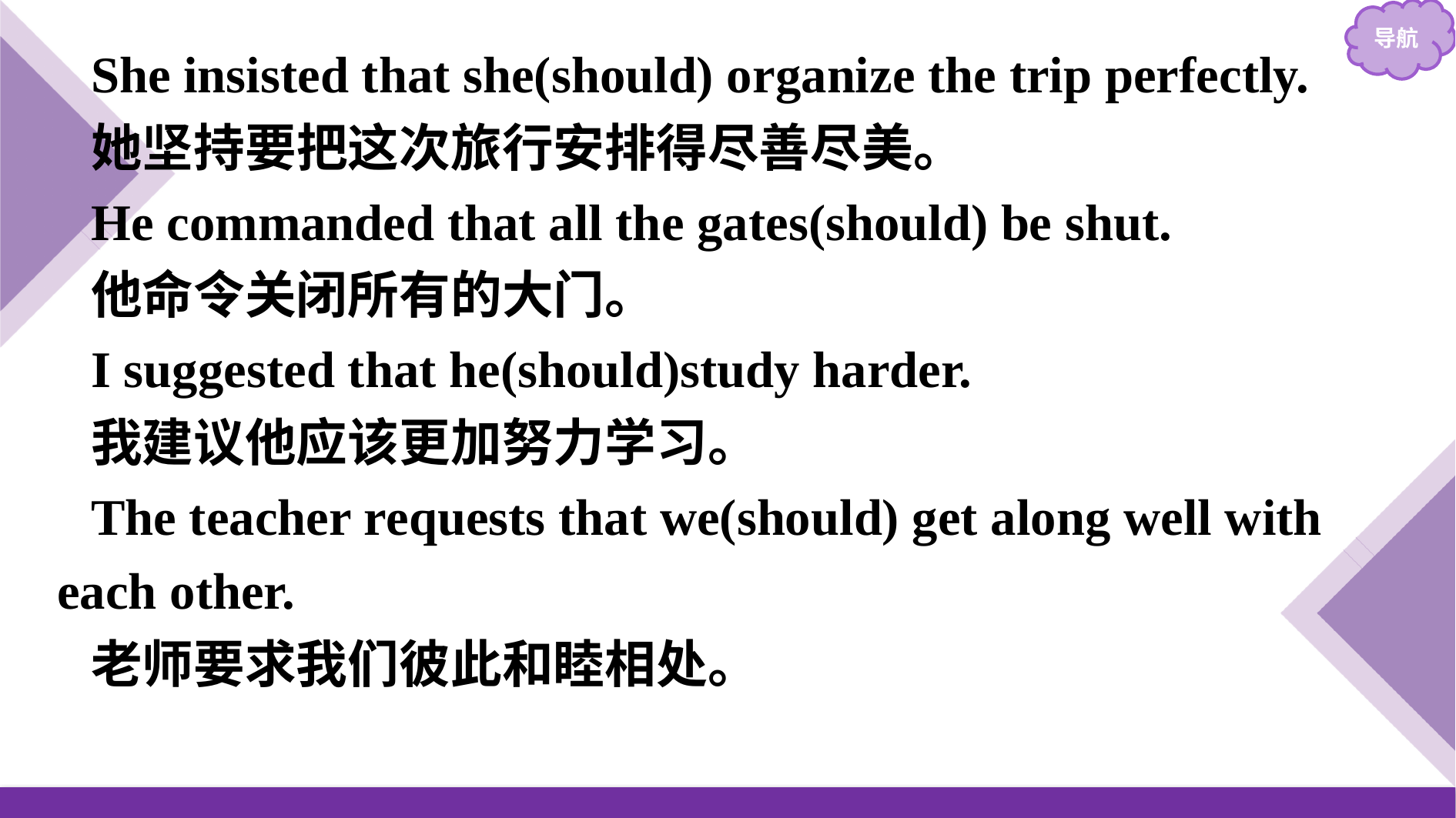

She insisted that she(should) organize the trip perfectly.
她坚持要把这次旅行安排得尽善尽美。
He commanded that all the gates(should) be shut.
他命令关闭所有的大门。
I suggested that he(should)study harder.
我建议他应该更加努力学习。
The teacher requests that we(should) get along well with each other.
老师要求我们彼此和睦相处。